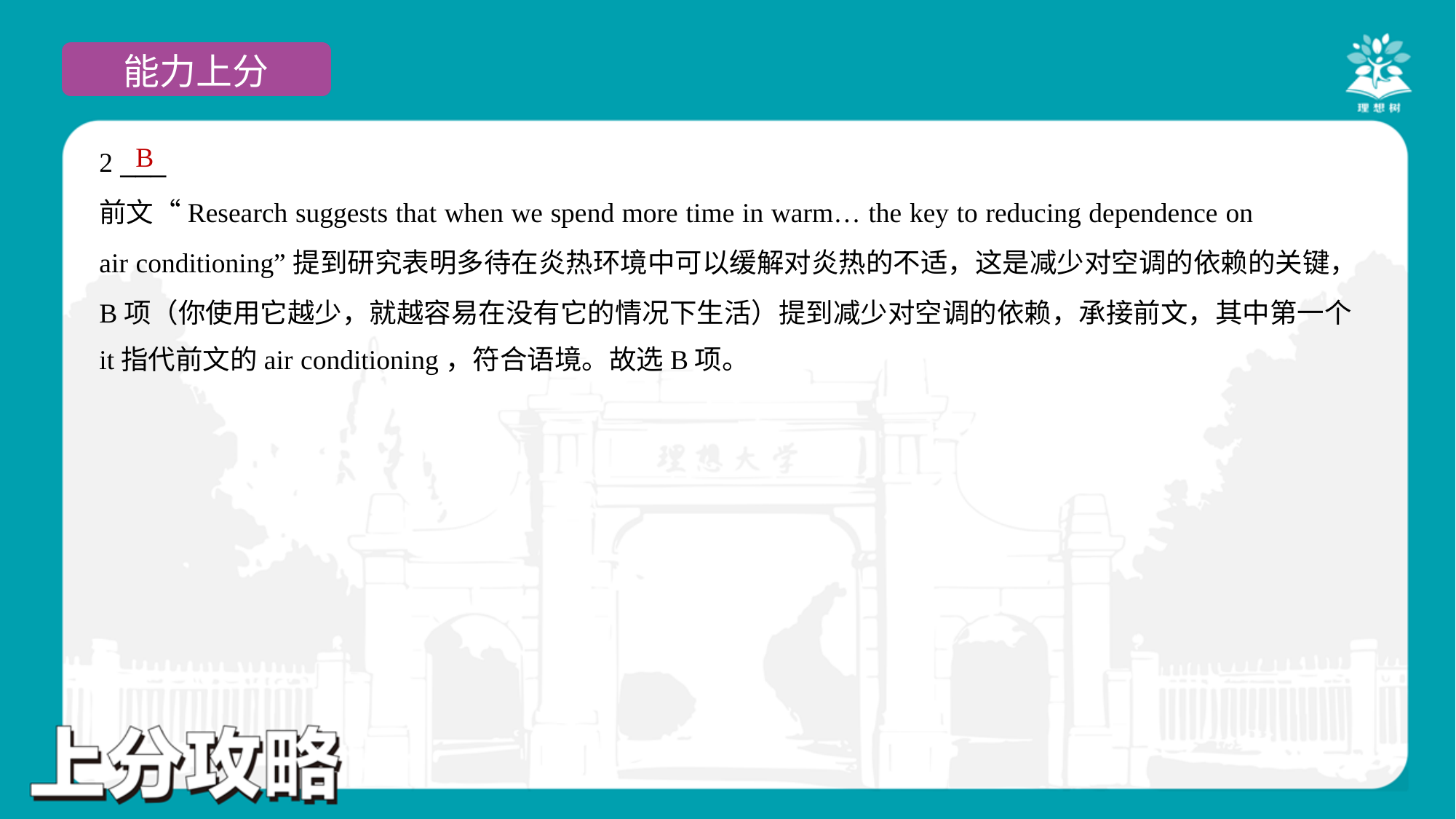

B
2 ___
前文“Research suggests that when we spend more time in warm… the key to reducing dependence on
air conditioning”提到研究表明多待在炎热环境中可以缓解对炎热的不适，这是减少对空调的依赖的关键，
B项（你使用它越少，就越容易在没有它的情况下生活）提到减少对空调的依赖，承接前文，其中第一个
it指代前文的air conditioning，符合语境。故选B项。